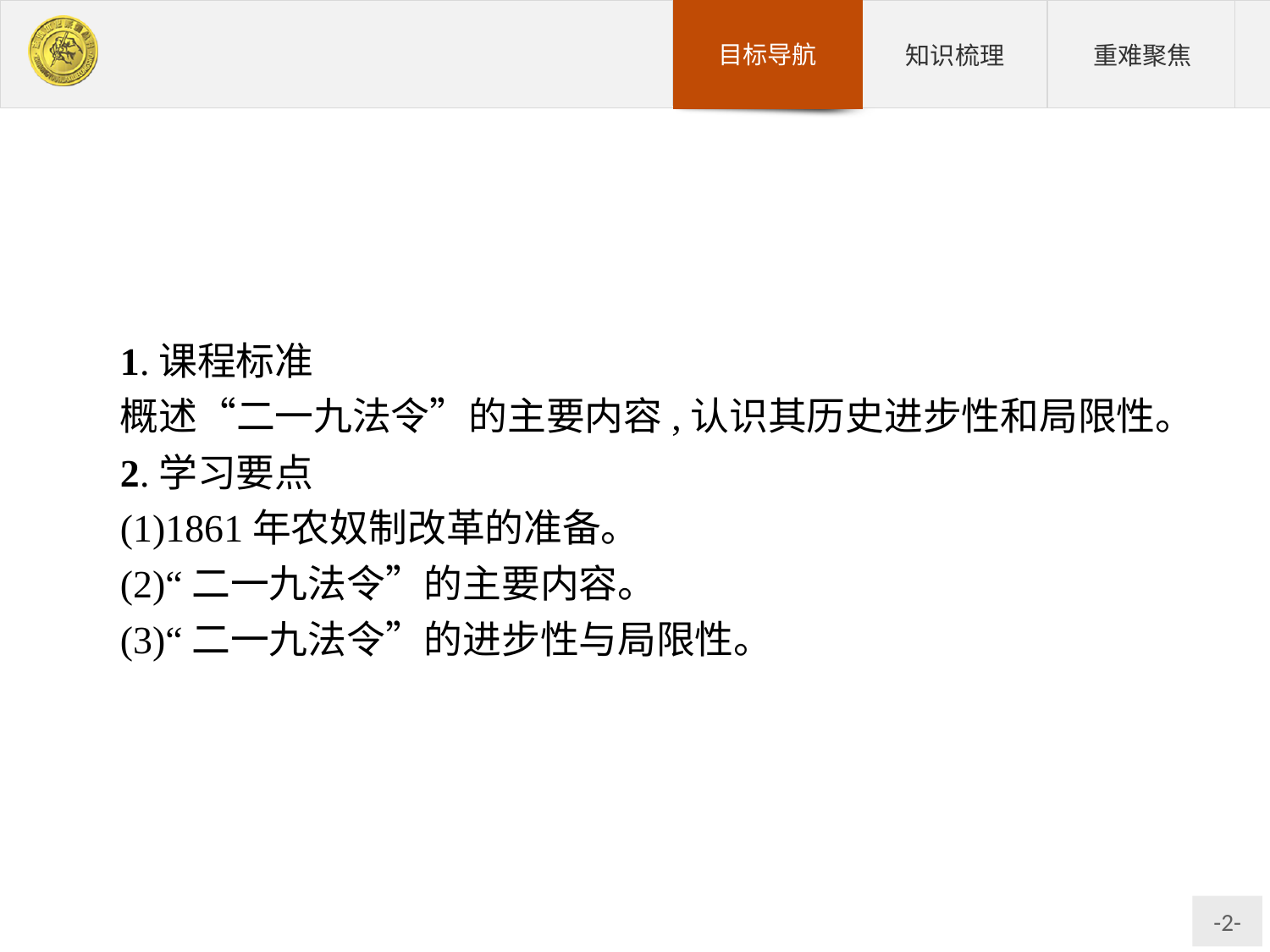

1.课程标准
概述“二一九法令”的主要内容,认识其历史进步性和局限性。
2.学习要点
(1)1861年农奴制改革的准备。
(2)“二一九法令”的主要内容。
(3)“二一九法令”的进步性与局限性。